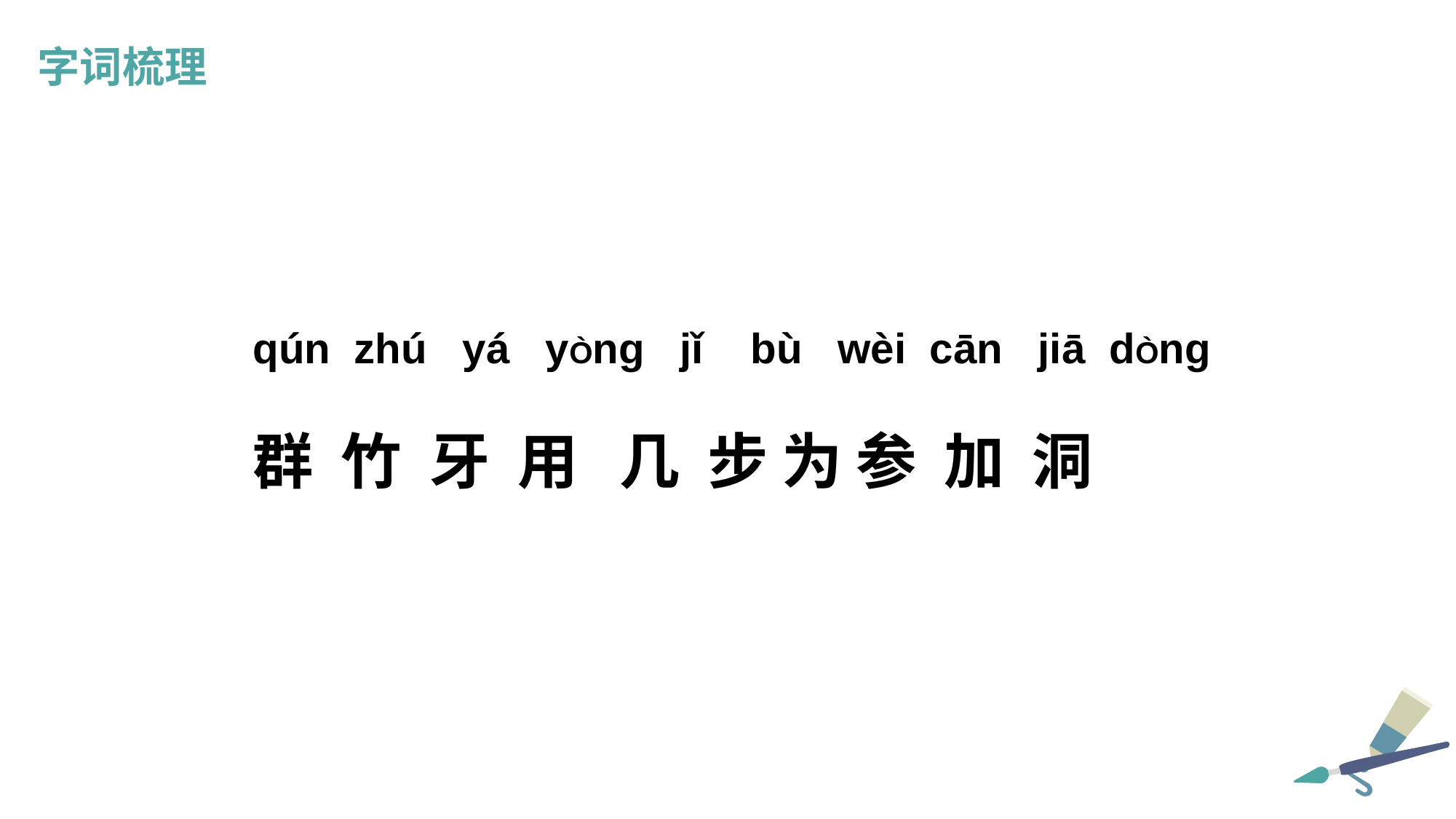

字词梳理
qún  zhú   yá   yÒng   jǐ    bù   wèi  cān   jiā  dÒng

群  竹  牙  用   几  步 为 参  加  洞